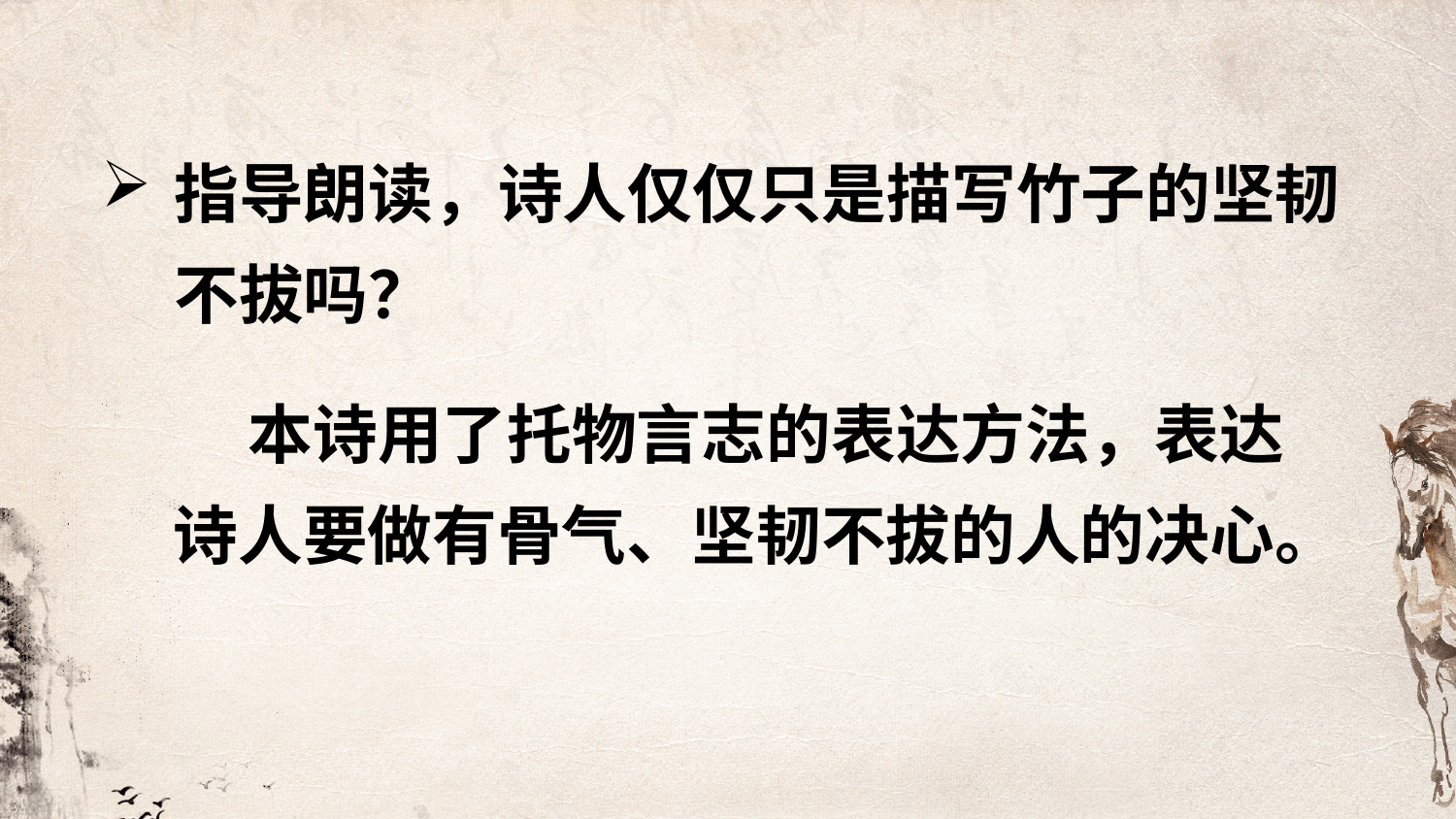

指导朗读，诗人仅仅只是描写竹子的坚韧不拔吗？
    本诗用了托物言志的表达方法，表达诗人要做有骨气、坚韧不拔的人的决心。